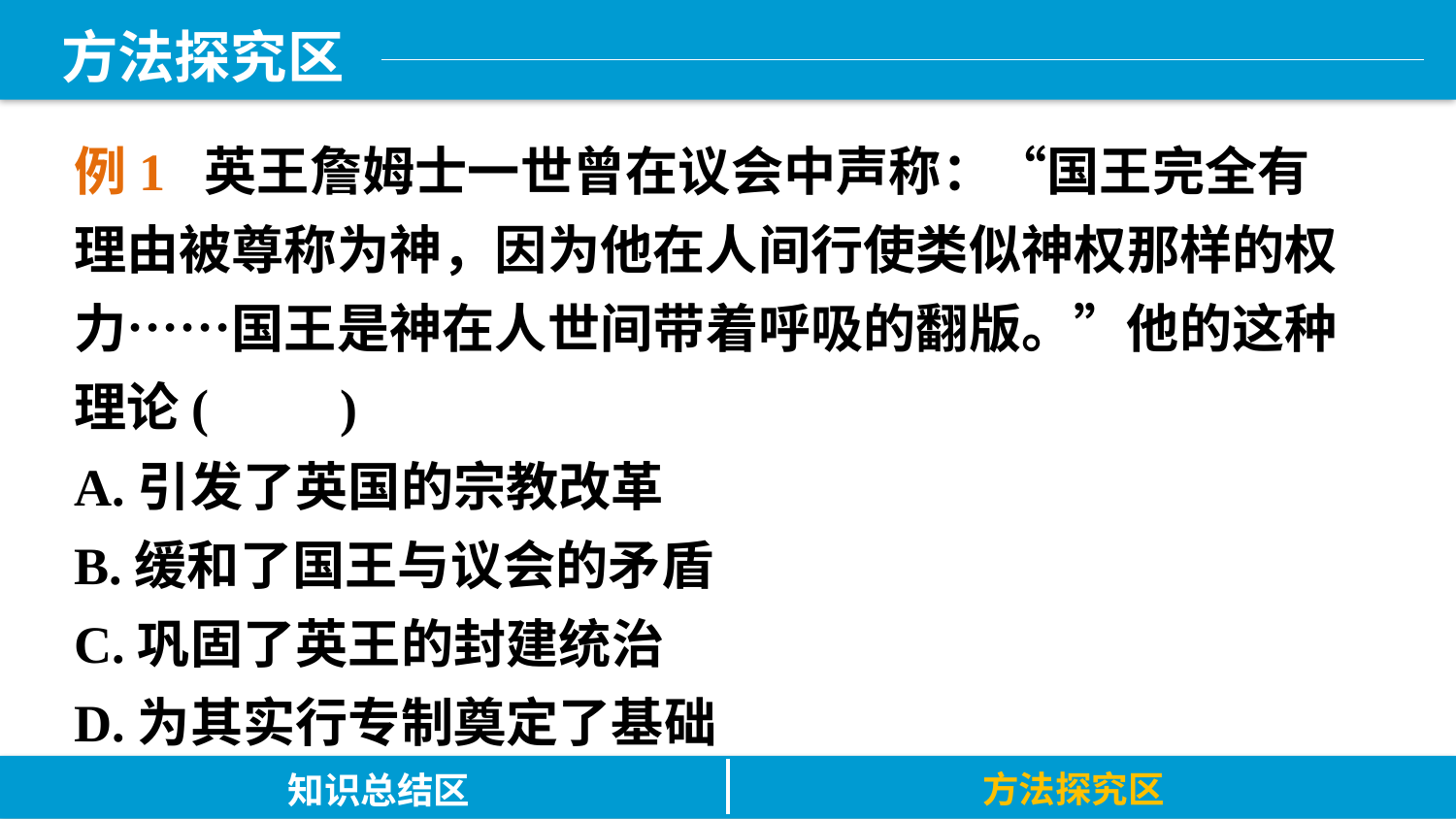

方法探究区
例1  英王詹姆士一世曾在议会中声称：“国王完全有理由被尊称为神，因为他在人间行使类似神权那样的权力……国王是神在人世间带着呼吸的翻版。”他的这种理论(　　)
A.引发了英国的宗教改革
B.缓和了国王与议会的矛盾
C.巩固了英王的封建统治
D.为其实行专制奠定了基础
方法探究区
知识总结区